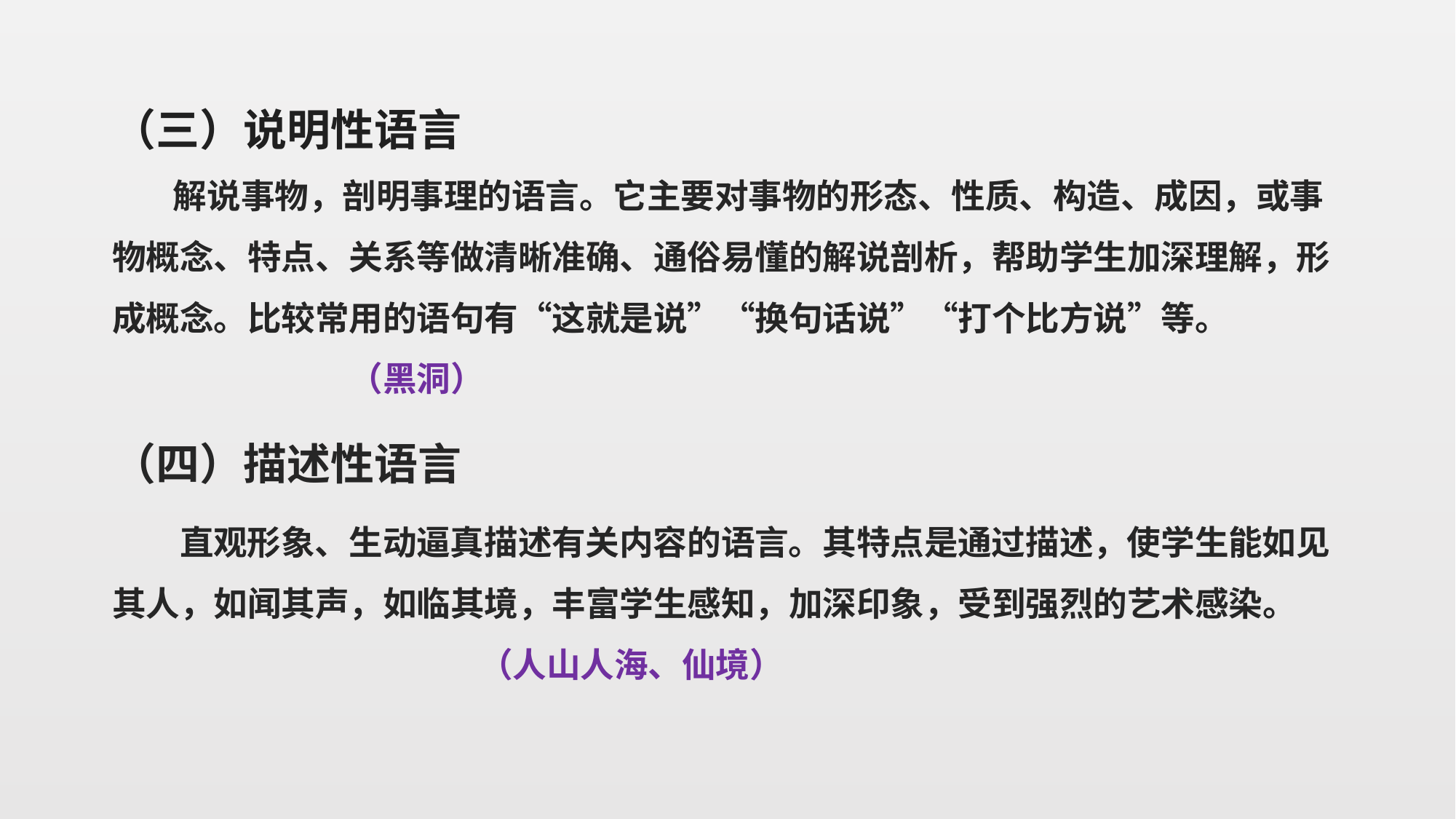

（三）说明性语言
        解说事物，剖明事理的语言。它主要对事物的形态、性质、构造、成因，或事物概念、特点、关系等做清晰准确、通俗易懂的解说剖析，帮助学生加深理解，形成概念。比较常用的语句有“这就是说”“换句话说”“打个比方说”等。                                              （黑洞）
（四）描述性语言
        直观形象、生动逼真描述有关内容的语言。其特点是通过描述，使学生能如见其人，如闻其声，如临其境，丰富学生感知，加深印象，受到强烈的艺术感染。                                                       （人山人海、仙境）